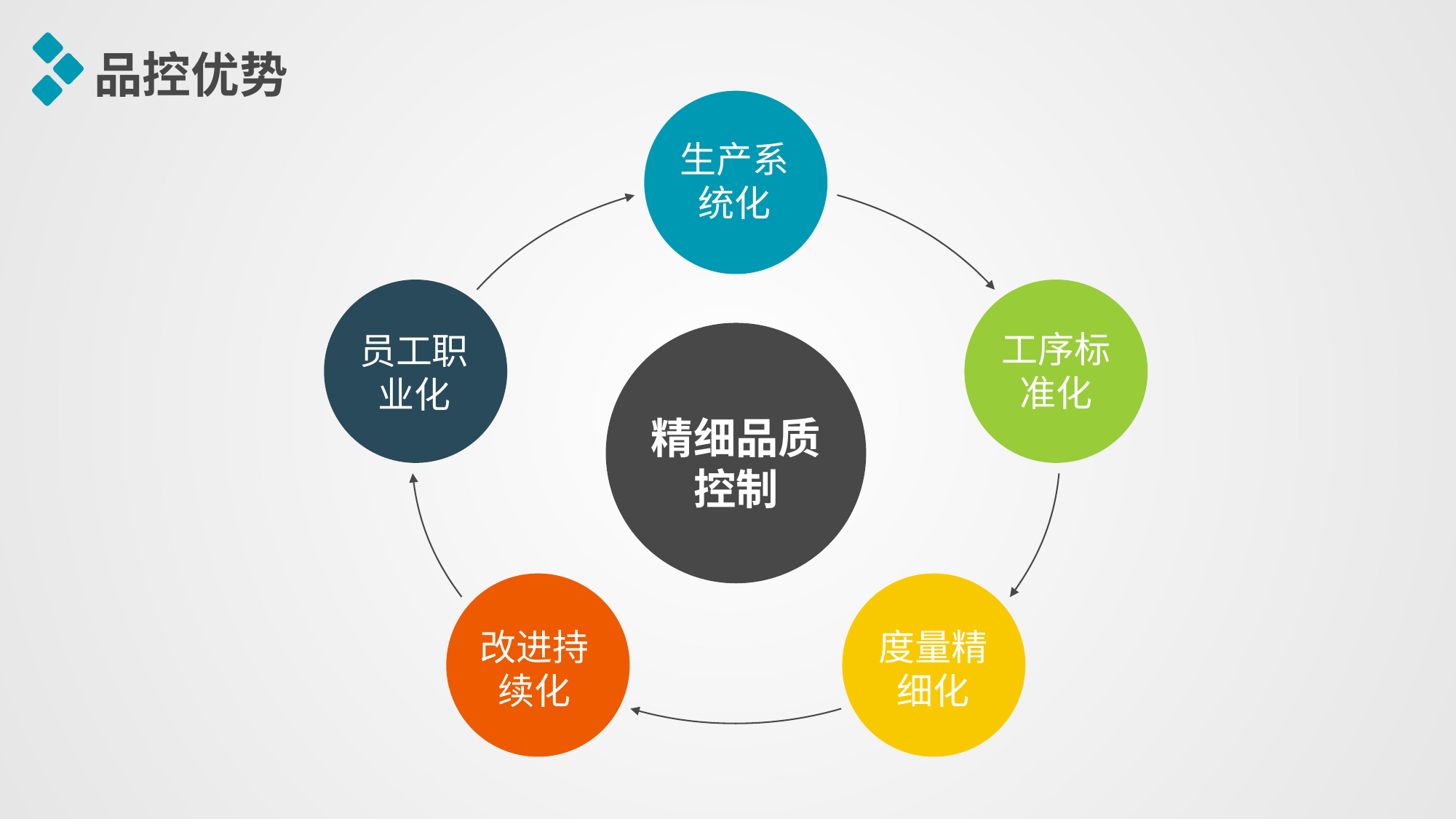

品控优势

生产系统化

工序标准化
员工职业化

精细品质控制

改进持续化
度量精细化